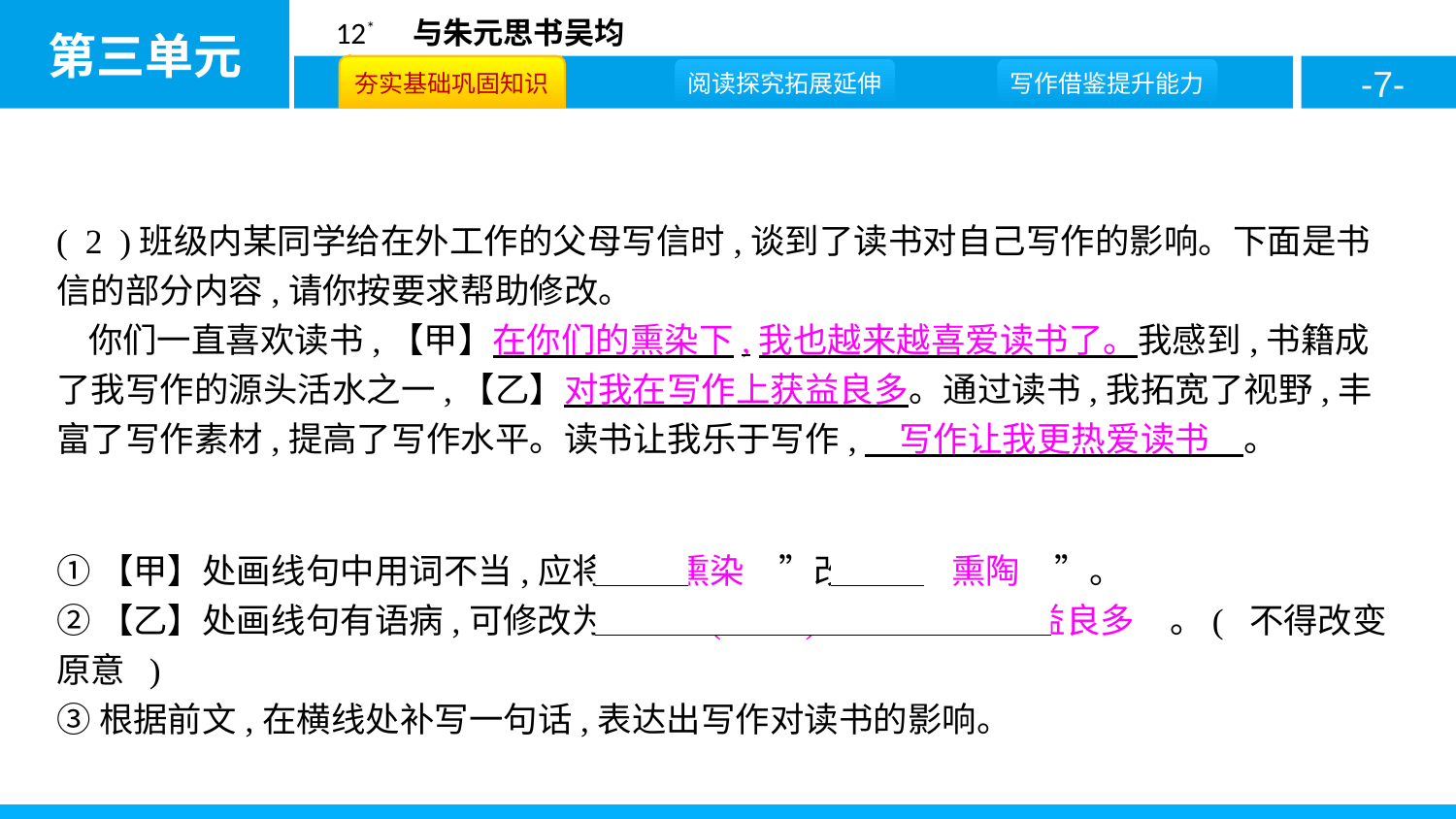

(  2  )班级内某同学给在外工作的父母写信时,谈到了读书对自己写作的影响。下面是书信的部分内容,请你按要求帮助修改。
你们一直喜欢读书,【甲】在你们的熏染下,我也越来越喜爱读书了。我感到,书籍成了我写作的源头活水之一,【乙】对我在写作上获益良多。通过读书,我拓宽了视野,丰富了写作素材,提高了写作水平。读书让我乐于写作,　写作让我更热爱读书　。
①【甲】处画线句中用词不当,应将“　熏染　”改为“　熏陶　”。
②【乙】处画线句有语病,可修改为:　使(  让  )我在写作上获益良多　。(  不得改变原意  )
③根据前文,在横线处补写一句话,表达出写作对读书的影响。